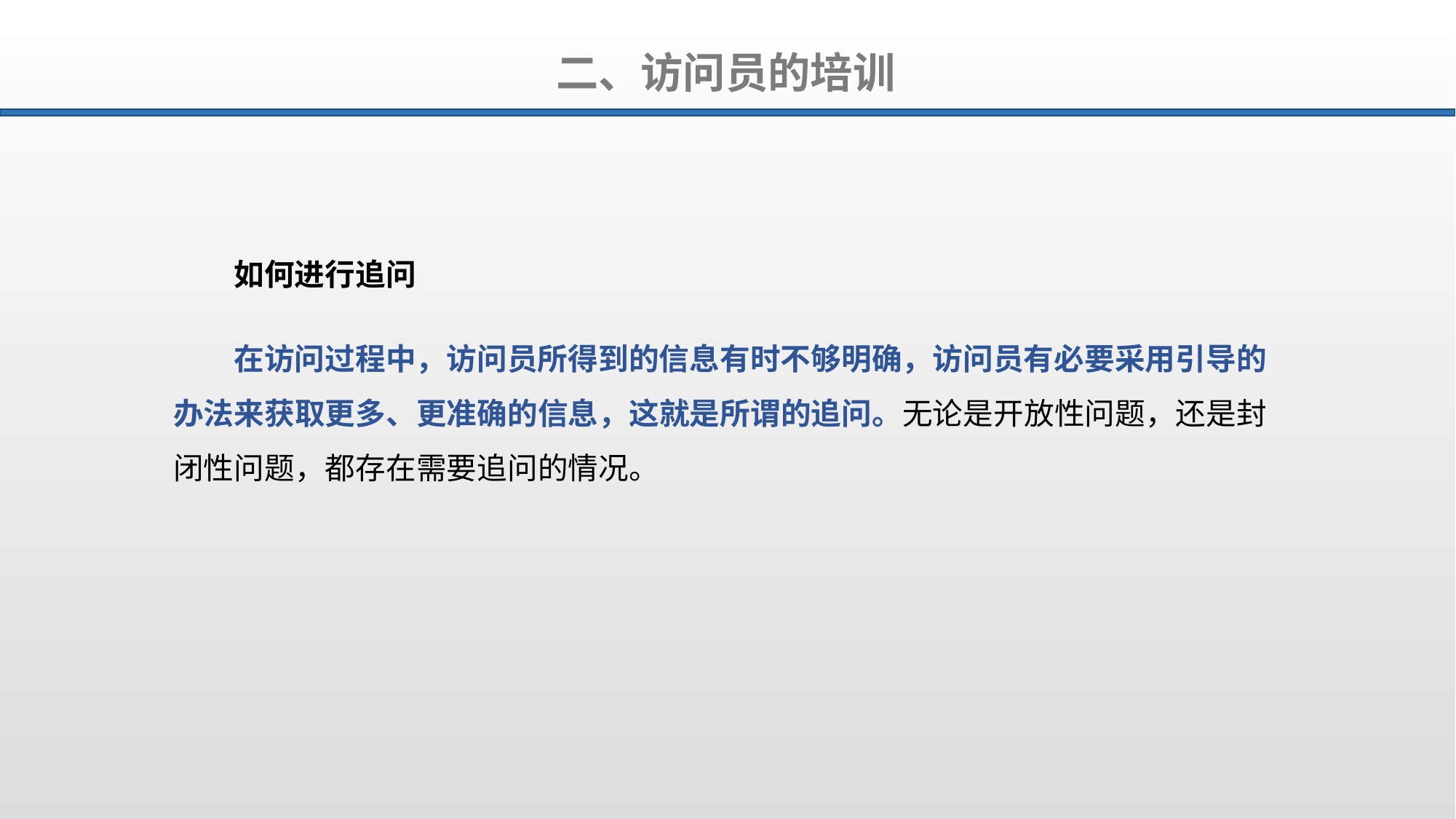

二、访问员的培训

如何进行追问
在访问过程中，访问员所得到的信息有时不够明确，访问员有必要采用引导的办法来获取更多、更准确的信息，这就是所谓的追问。无论是开放性问题，还是封闭性问题，都存在需要追问的情况。